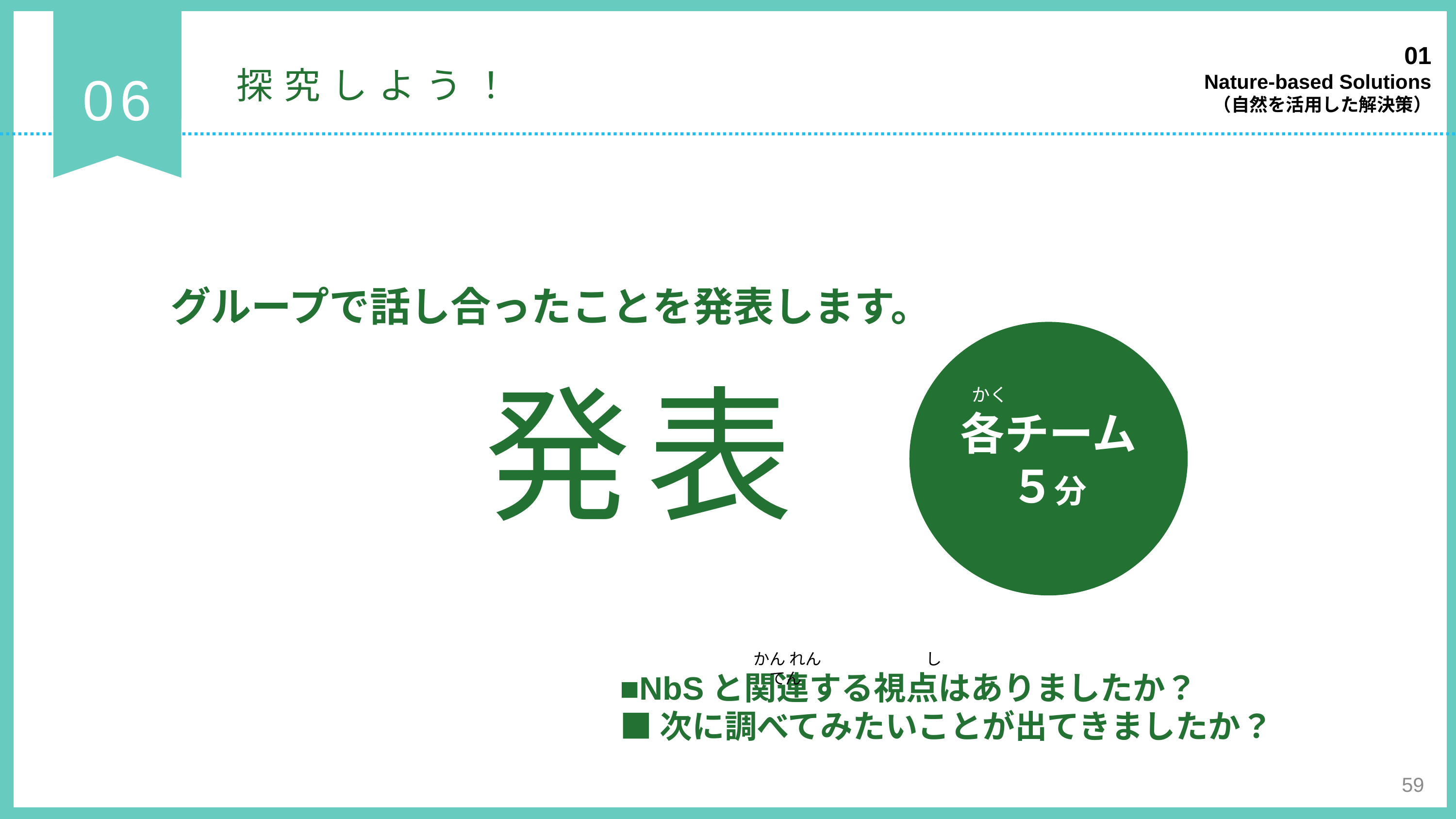

01
Nature-based Solutions
（自然を活用した解決策）
06
探究しよう！

グループで話し合ったことを発表します。
各チーム
５分
かく
発表
かん れん　  　　　　　し　　てん
■NbSと関連する視点はありましたか？
■次に調べてみたいことが出てきましたか？
59